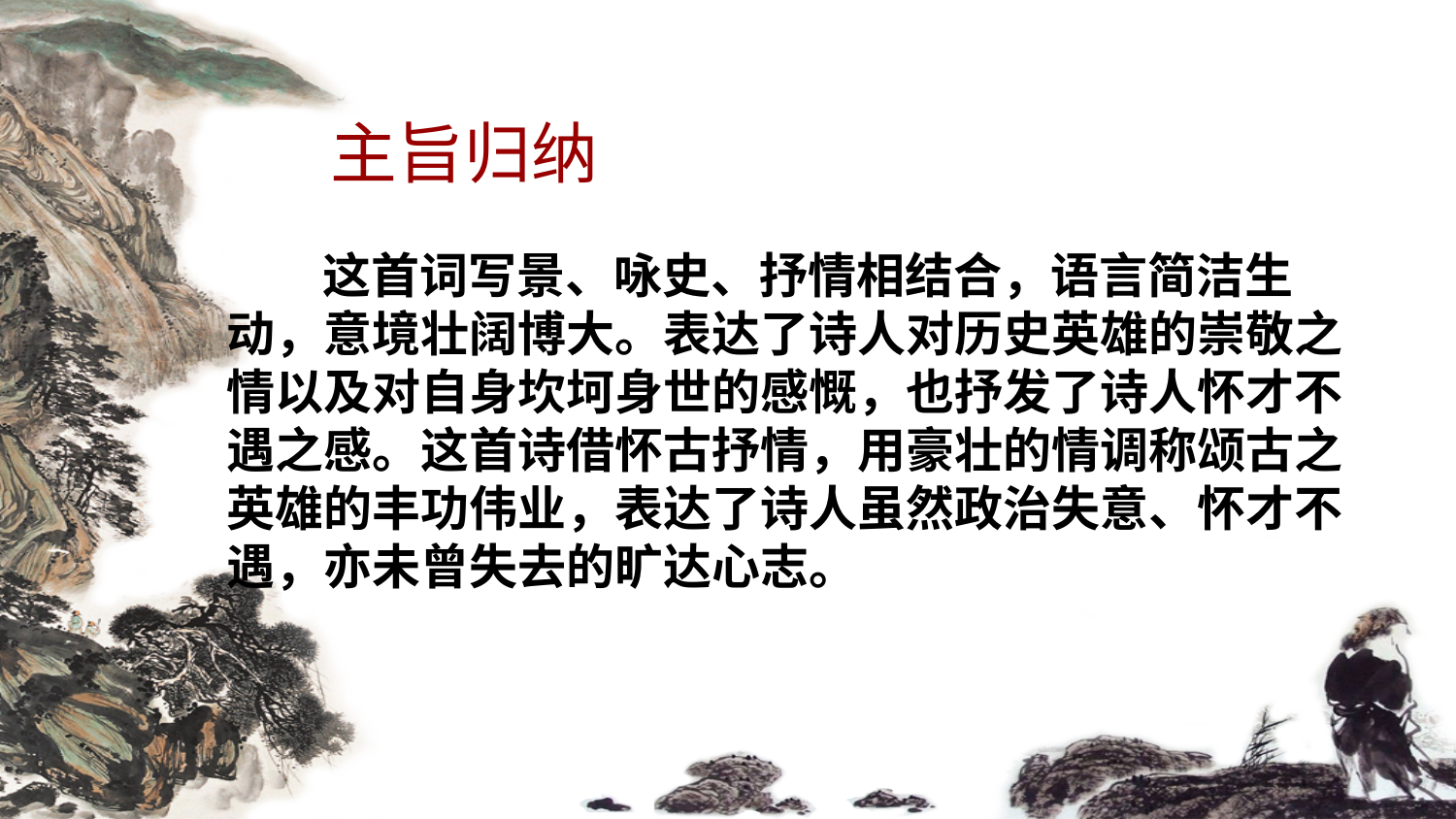

# 主旨归纳
这首词写景、咏史、抒情相结合，语言简洁生动，意境壮阔博大。表达了诗人对历史英雄的崇敬之情以及对自身坎坷身世的感慨，也抒发了诗人怀才不遇之感。这首诗借怀古抒情，用豪壮的情调称颂古之英雄的丰功伟业，表达了诗人虽然政治失意、怀才不遇，亦未曾失去的旷达心志。